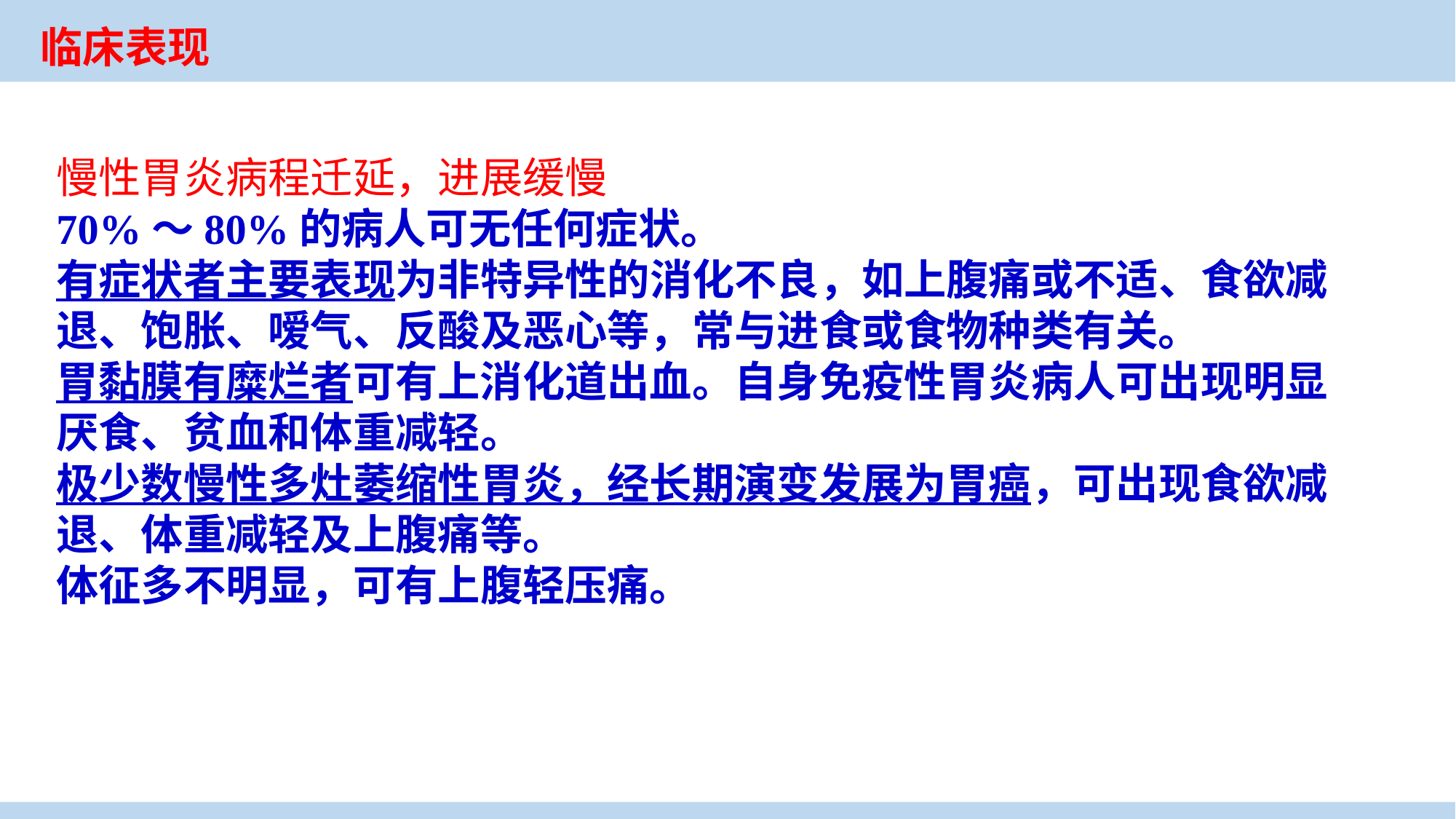

临床表现
慢性胃炎病程迁延，进展缓慢
70%～80%的病人可无任何症状。
有症状者主要表现为非特异性的消化不良，如上腹痛或不适、食欲减退、饱胀、嗳气、反酸及恶心等，常与进食或食物种类有关。
胃黏膜有糜烂者可有上消化道出血。自身免疫性胃炎病人可出现明显厌食、贫血和体重减轻。
极少数慢性多灶萎缩性胃炎，经长期演变发展为胃癌，可出现食欲减退、体重减轻及上腹痛等。
体征多不明显，可有上腹轻压痛。